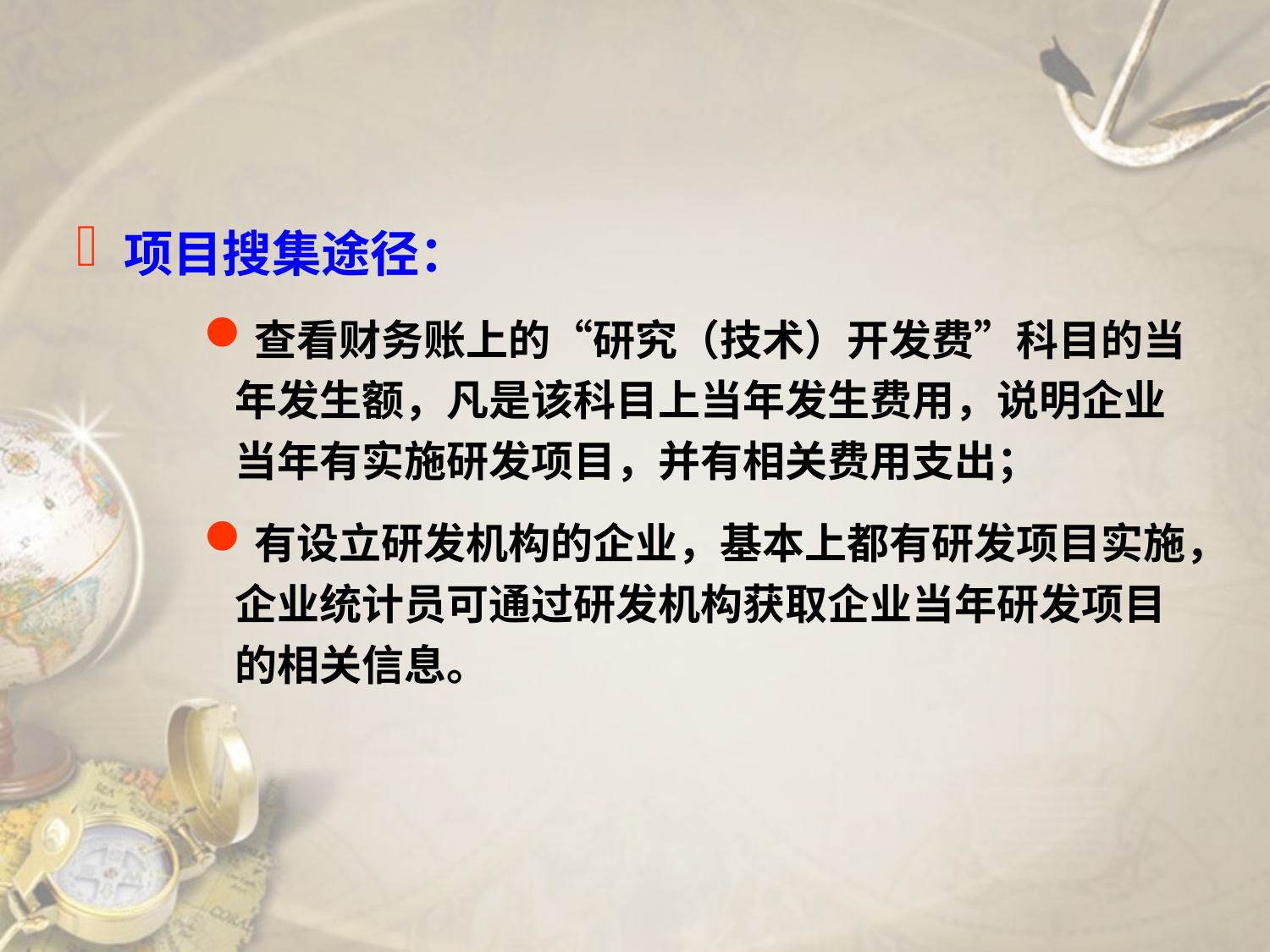

项目搜集途径：
查看财务账上的“研究（技术）开发费”科目的当年发生额，凡是该科目上当年发生费用，说明企业当年有实施研发项目，并有相关费用支出；
有设立研发机构的企业，基本上都有研发项目实施，企业统计员可通过研发机构获取企业当年研发项目的相关信息。